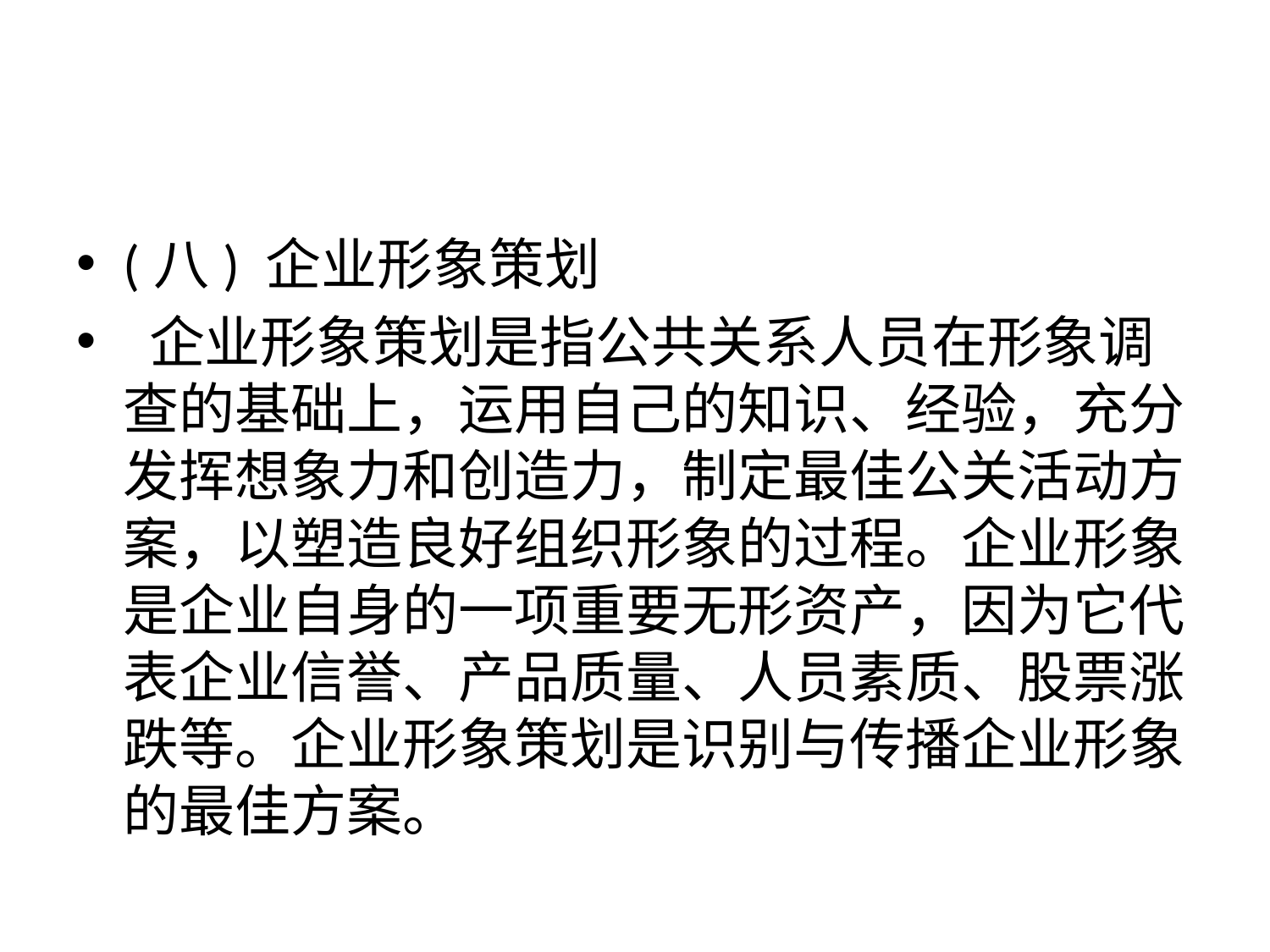

#
(八) 企业形象策划
 企业形象策划是指公共关系人员在形象调查的基础上，运用自己的知识、经验，充分发挥想象力和创造力，制定最佳公关活动方案，以塑造良好组织形象的过程。企业形象是企业自身的一项重要无形资产，因为它代表企业信誉、产品质量、人员素质、股票涨跌等。企业形象策划是识别与传播企业形象的最佳方案。